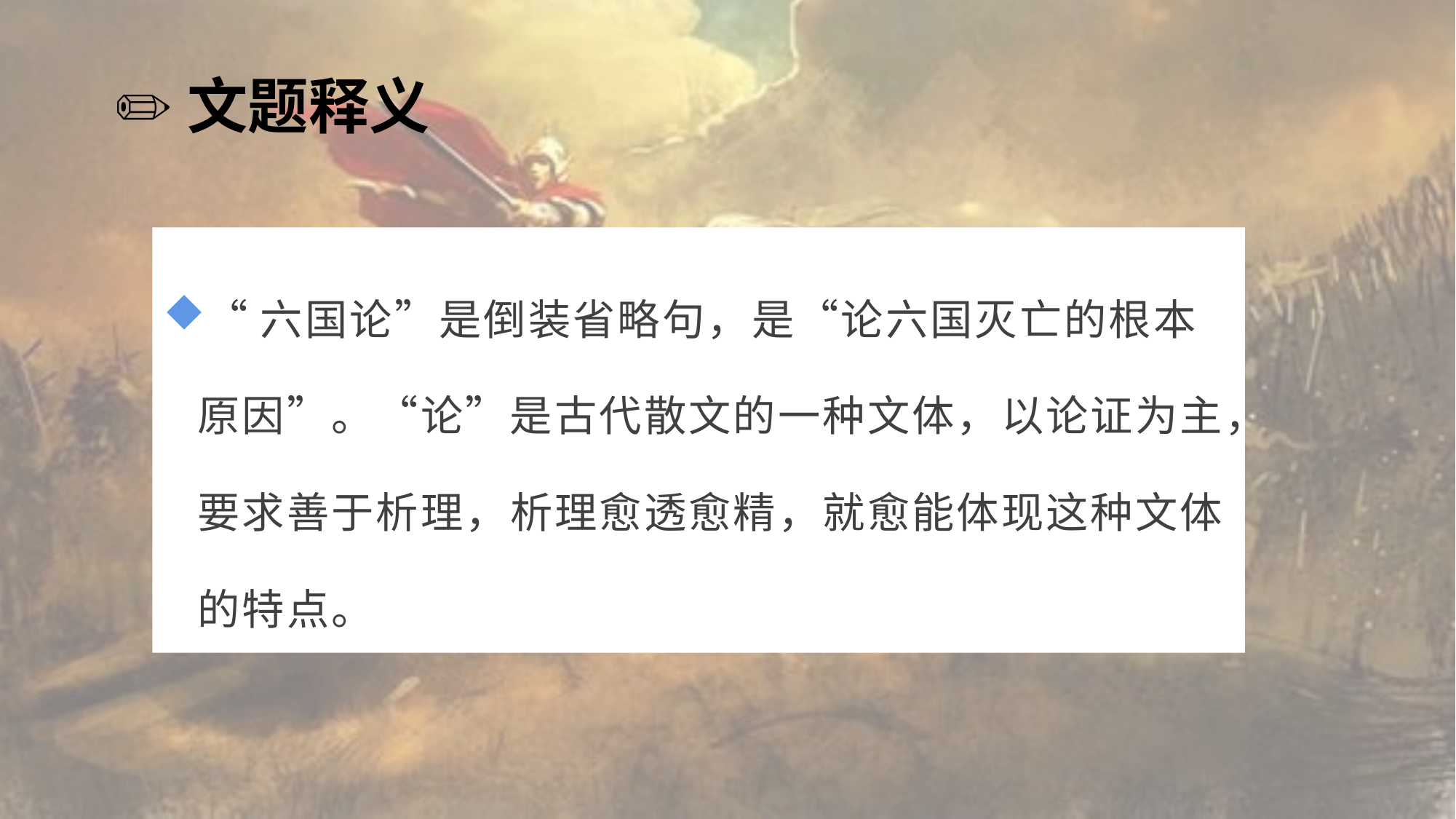

✏文题释义
“六国论”是倒装省略句，是“论六国灭亡的根本原因”。“论”是古代散文的一种文体，以论证为主，要求善于析理，析理愈透愈精，就愈能体现这种文体的特点。